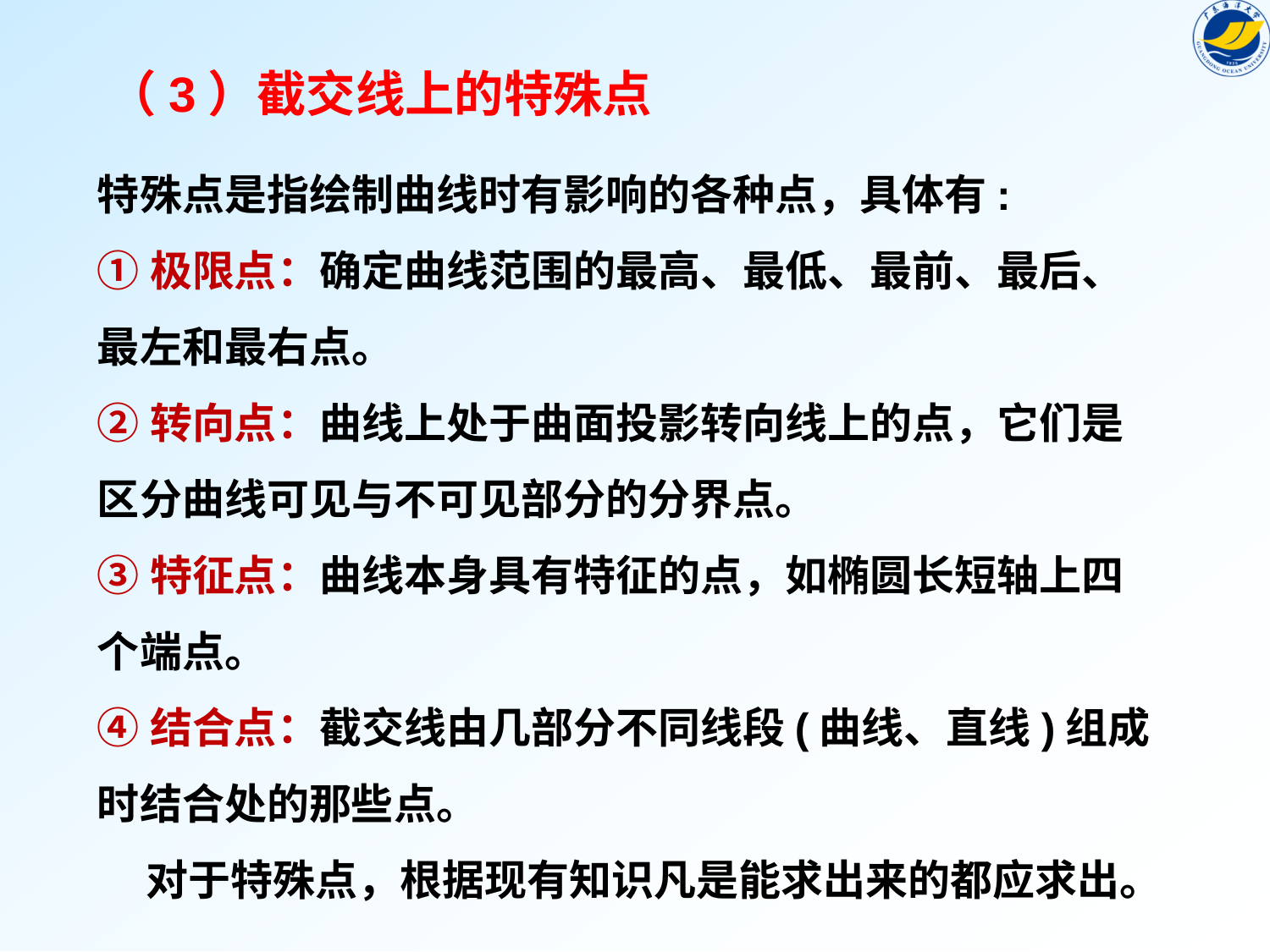

（3）截交线上的特殊点
特殊点是指绘制曲线时有影响的各种点，具体有:
①极限点：确定曲线范围的最高、最低、最前、最后、最左和最右点。
②转向点：曲线上处于曲面投影转向线上的点，它们是区分曲线可见与不可见部分的分界点。
③特征点：曲线本身具有特征的点，如椭圆长短轴上四个端点。
④结合点：截交线由几部分不同线段(曲线、直线)组成时结合处的那些点。
    对于特殊点，根据现有知识凡是能求出来的都应求出。